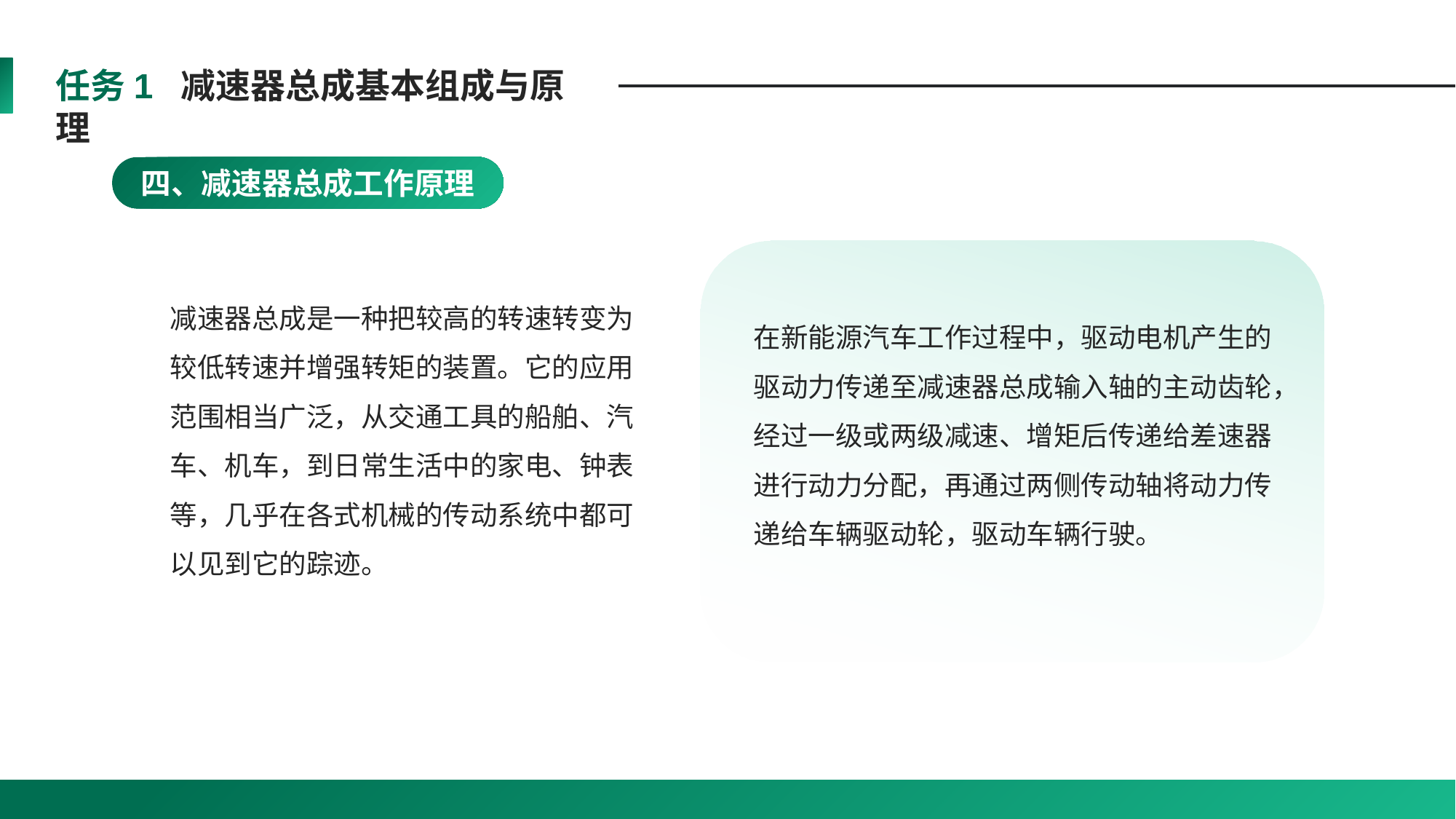

任务1  减速器总成基本组成与原理
四、减速器总成工作原理

减速器总成是一种把较高的转速转变为较低转速并增强转矩的装置。它的应用范围相当广泛，从交通工具的船舶、汽车、机车，到日常生活中的家电、钟表等，几乎在各式机械的传动系统中都可以见到它的踪迹。
在新能源汽车工作过程中，驱动电机产生的驱动力传递至减速器总成输入轴的主动齿轮，经过一级或两级减速、增矩后传递给差速器进行动力分配，再通过两侧传动轴将动力传递给车辆驱动轮，驱动车辆行驶。